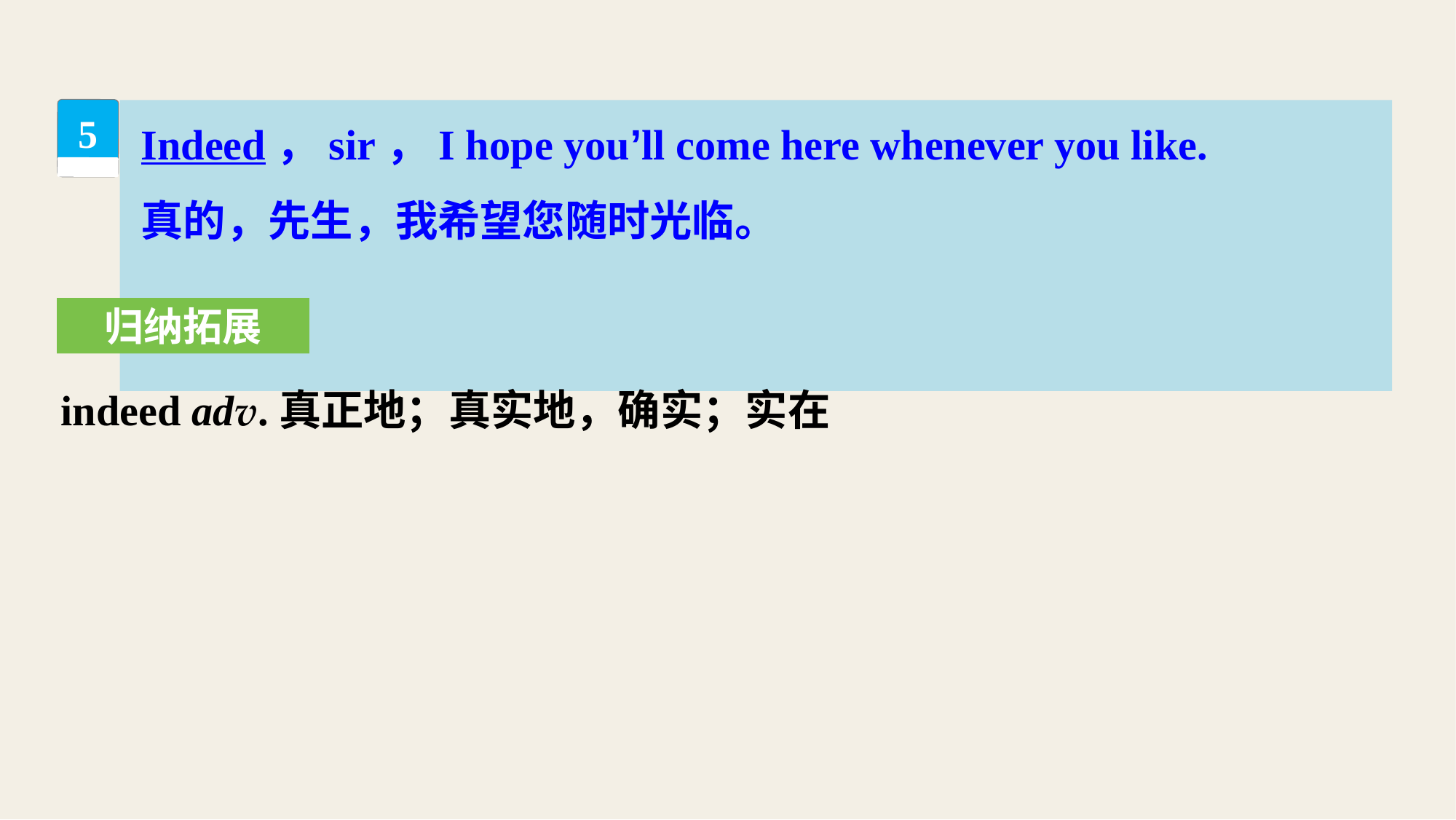

Indeed，sir，I hope you’ll come here whenever you like.
真的，先生，我希望您随时光临。

5

归纳拓展
indeed adv.真正地；真实地，确实；实在